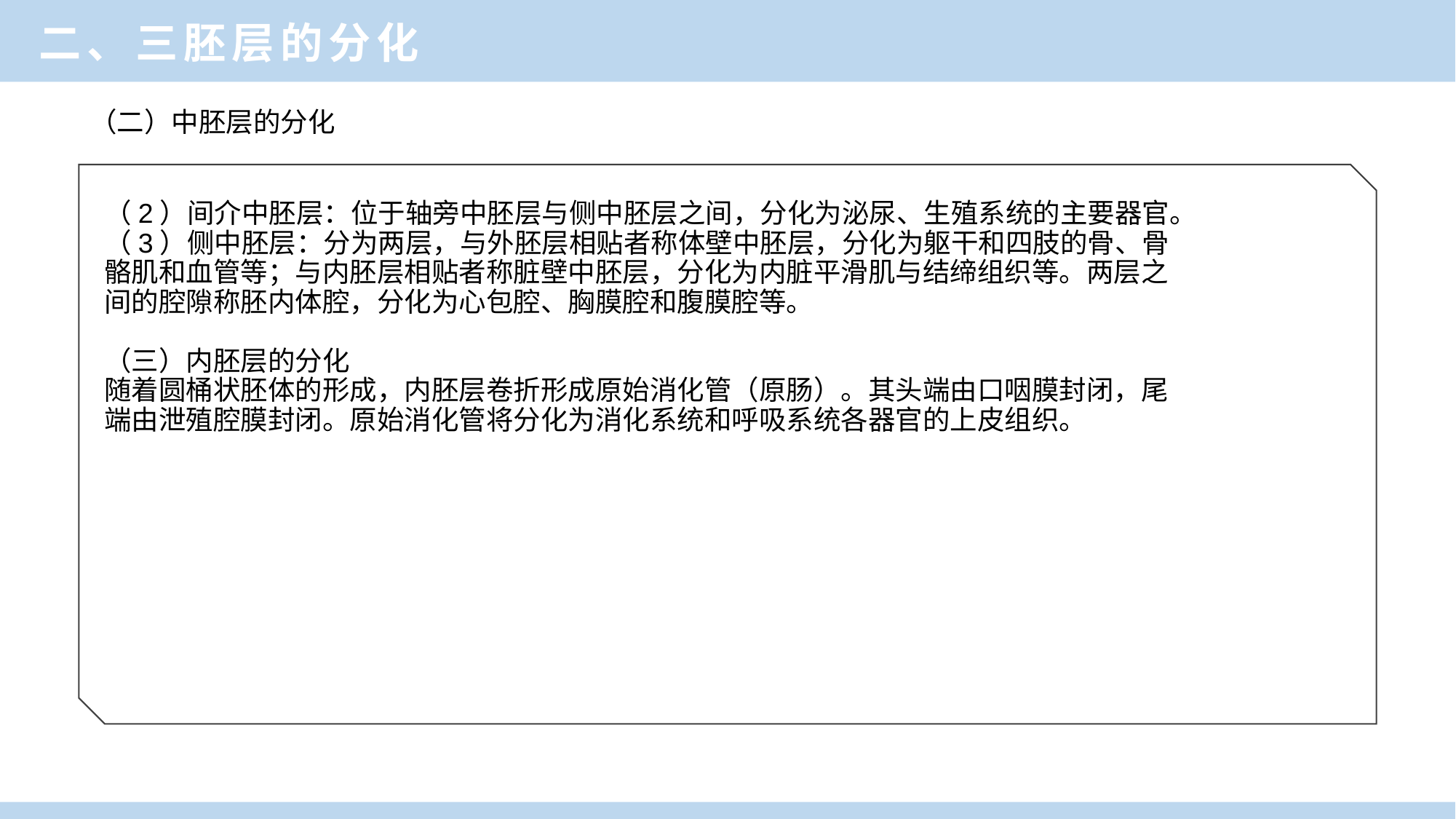

二、三胚层的分化

（二）中胚层的分化

（2）间介中胚层：位于轴旁中胚层与侧中胚层之间，分化为泌尿、生殖系统的主要器官。
（3）侧中胚层：分为两层，与外胚层相贴者称体壁中胚层，分化为躯干和四肢的骨、骨骼肌和血管等；与内胚层相贴者称脏壁中胚层，分化为内脏平滑肌与结缔组织等。两层之间的腔隙称胚内体腔，分化为心包腔、胸膜腔和腹膜腔等。

（三）内胚层的分化
随着圆桶状胚体的形成，内胚层卷折形成原始消化管（原肠）。其头端由口咽膜封闭，尾端由泄殖腔膜封闭。原始消化管将分化为消化系统和呼吸系统各器官的上皮组织。